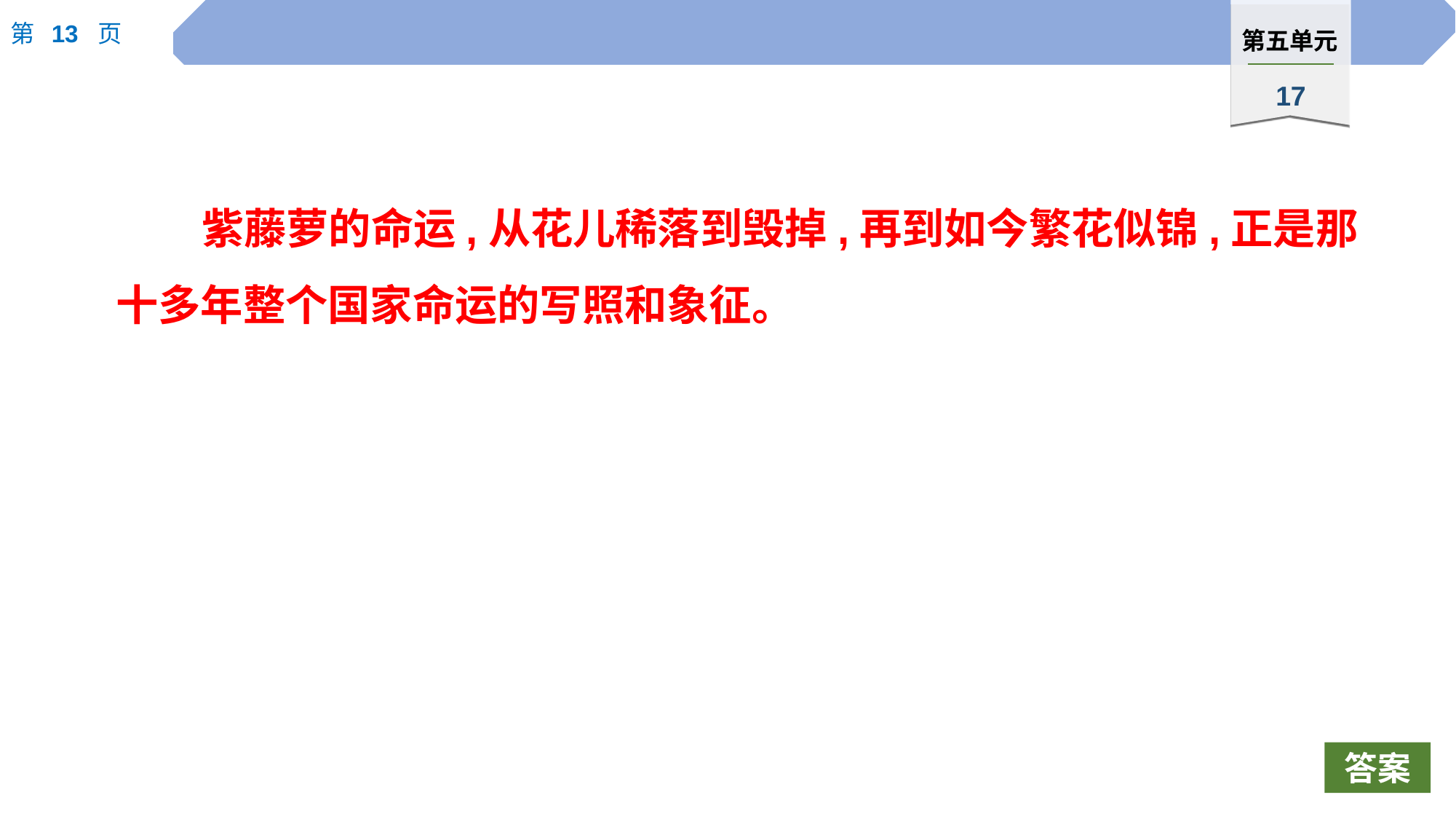

紫藤萝的命运,从花儿稀落到毁掉,再到如今繁花似锦,正是那十多年整个国家命运的写照和象征。
答案